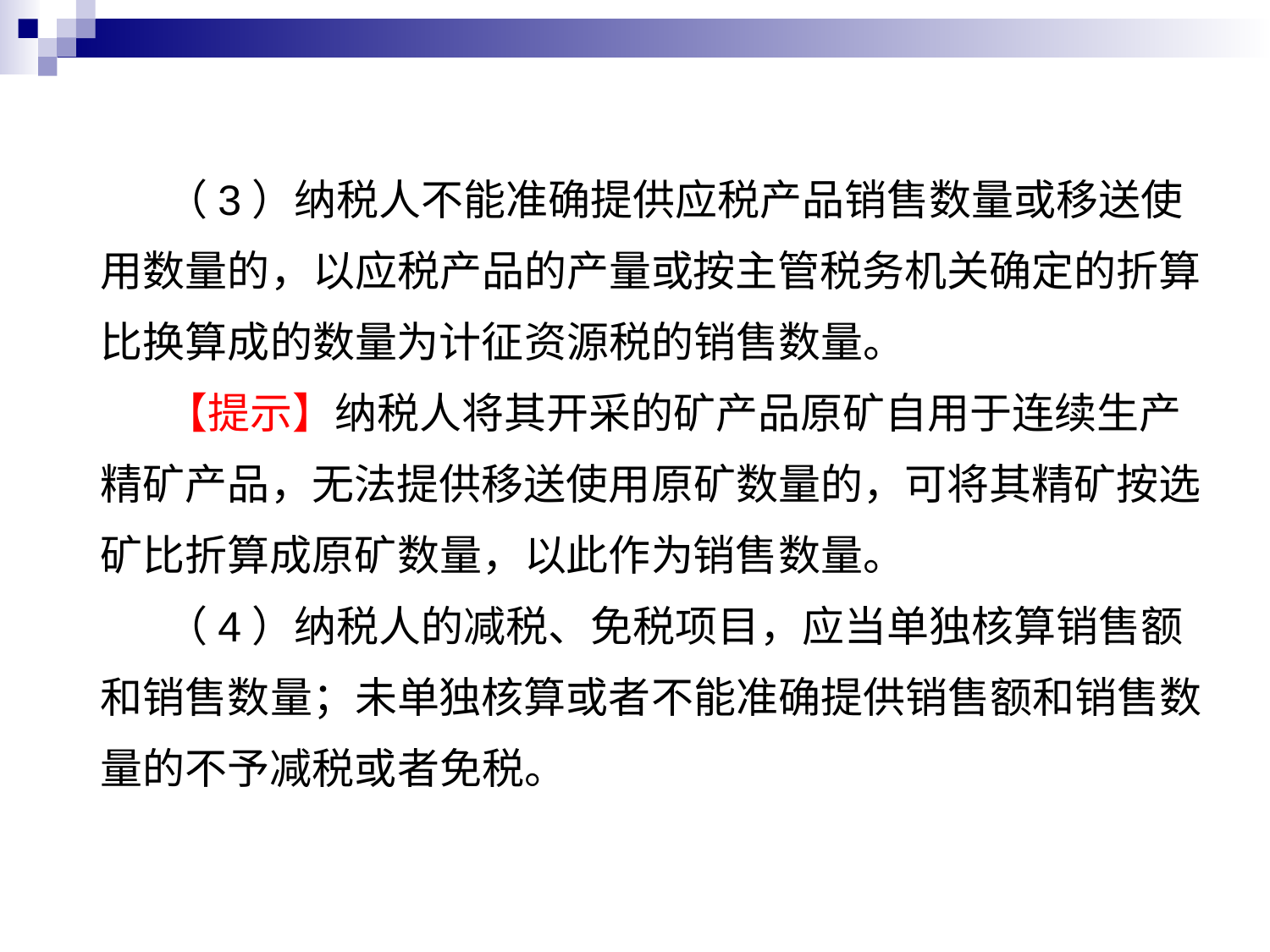

（3）纳税人不能准确提供应税产品销售数量或移送使用数量的，以应税产品的产量或按主管税务机关确定的折算比换算成的数量为计征资源税的销售数量。
【提示】纳税人将其开采的矿产品原矿自用于连续生产精矿产品，无法提供移送使用原矿数量的，可将其精矿按选矿比折算成原矿数量，以此作为销售数量。
（4）纳税人的减税、免税项目，应当单独核算销售额和销售数量；未单独核算或者不能准确提供销售额和销售数量的不予减税或者免税。